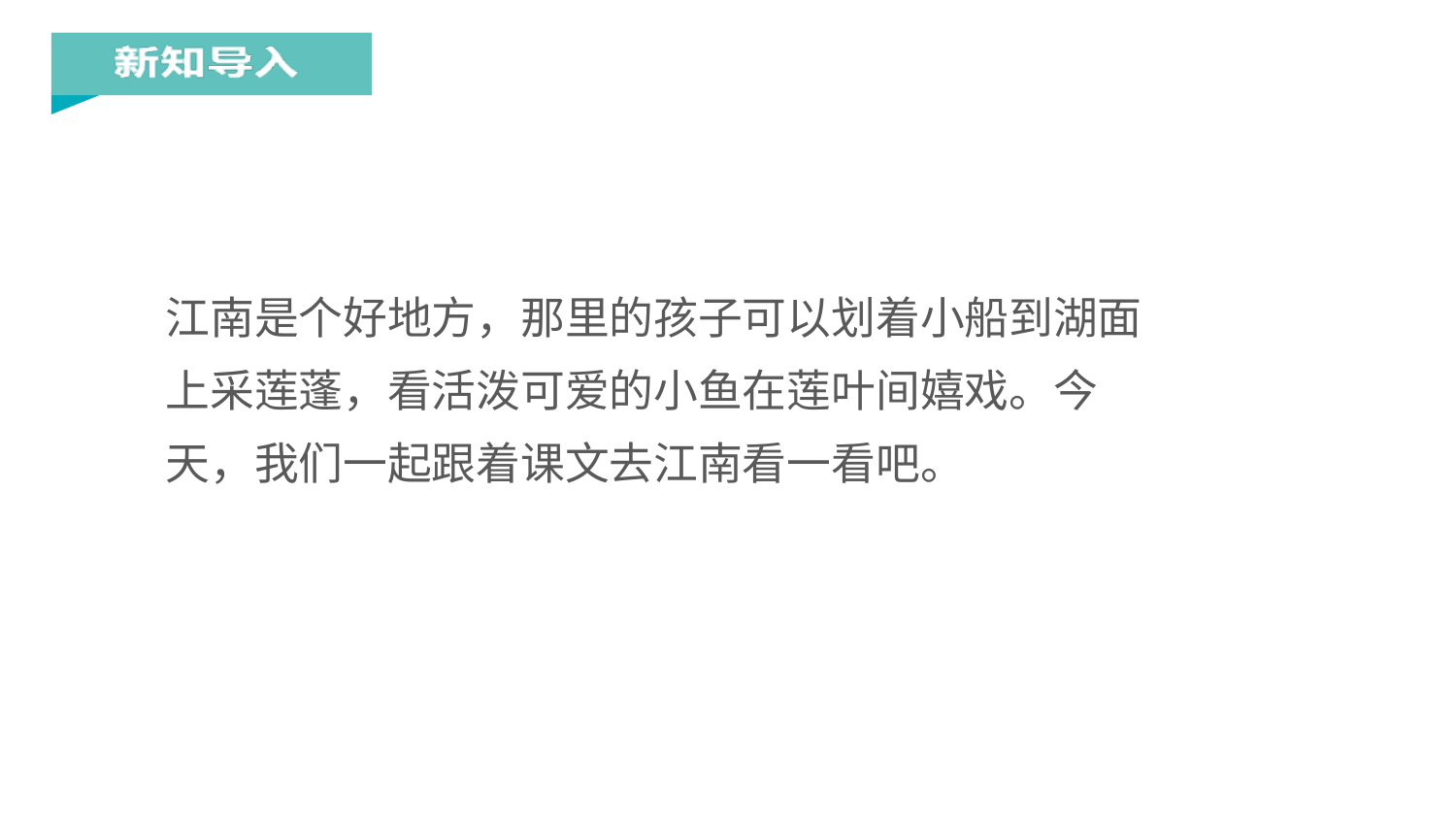

江南是个好地方，那里的孩子可以划着小船到湖面上采莲蓬，看活泼可爱的小鱼在莲叶间嬉戏。今天，我们一起跟着课文去江南看一看吧。
https://www.ypppt.com/